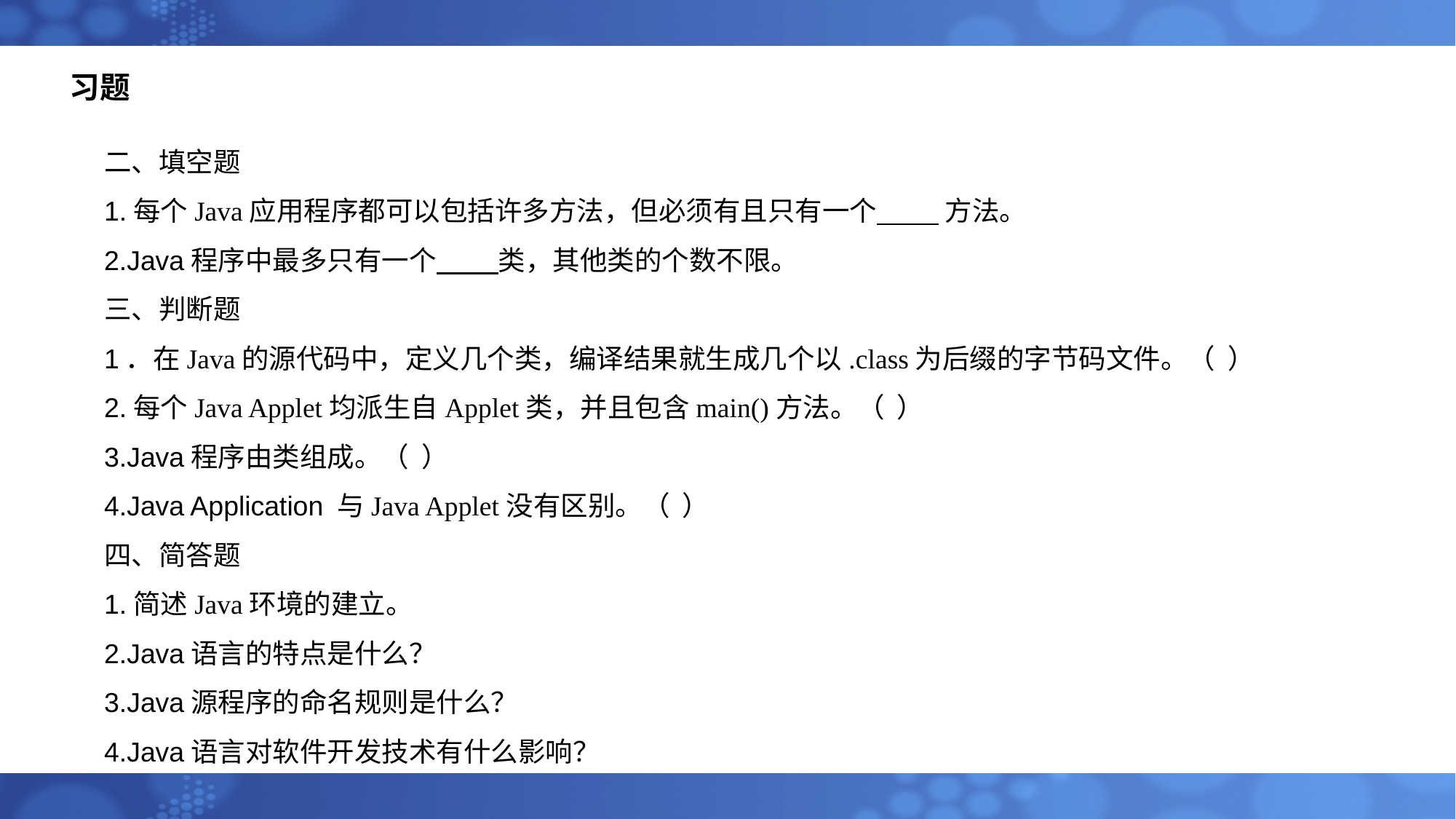

# 习题
二、填空题
1.每个Java应用程序都可以包括许多方法，但必须有且只有一个           方法。
2.Java程序中最多只有一个          类，其他类的个数不限。
三、判断题
1．在Java的源代码中，定义几个类，编译结果就生成几个以.class为后缀的字节码文件。（  ）
2.每个Java Applet均派生自Applet类，并且包含main()方法。（  ）
3.Java程序由类组成。（  ）
4.Java Application 与Java Applet没有区别。（  ）
四、简答题
1.简述Java环境的建立。
2.Java语言的特点是什么？
3.Java源程序的命名规则是什么？
4.Java语言对软件开发技术有什么影响？